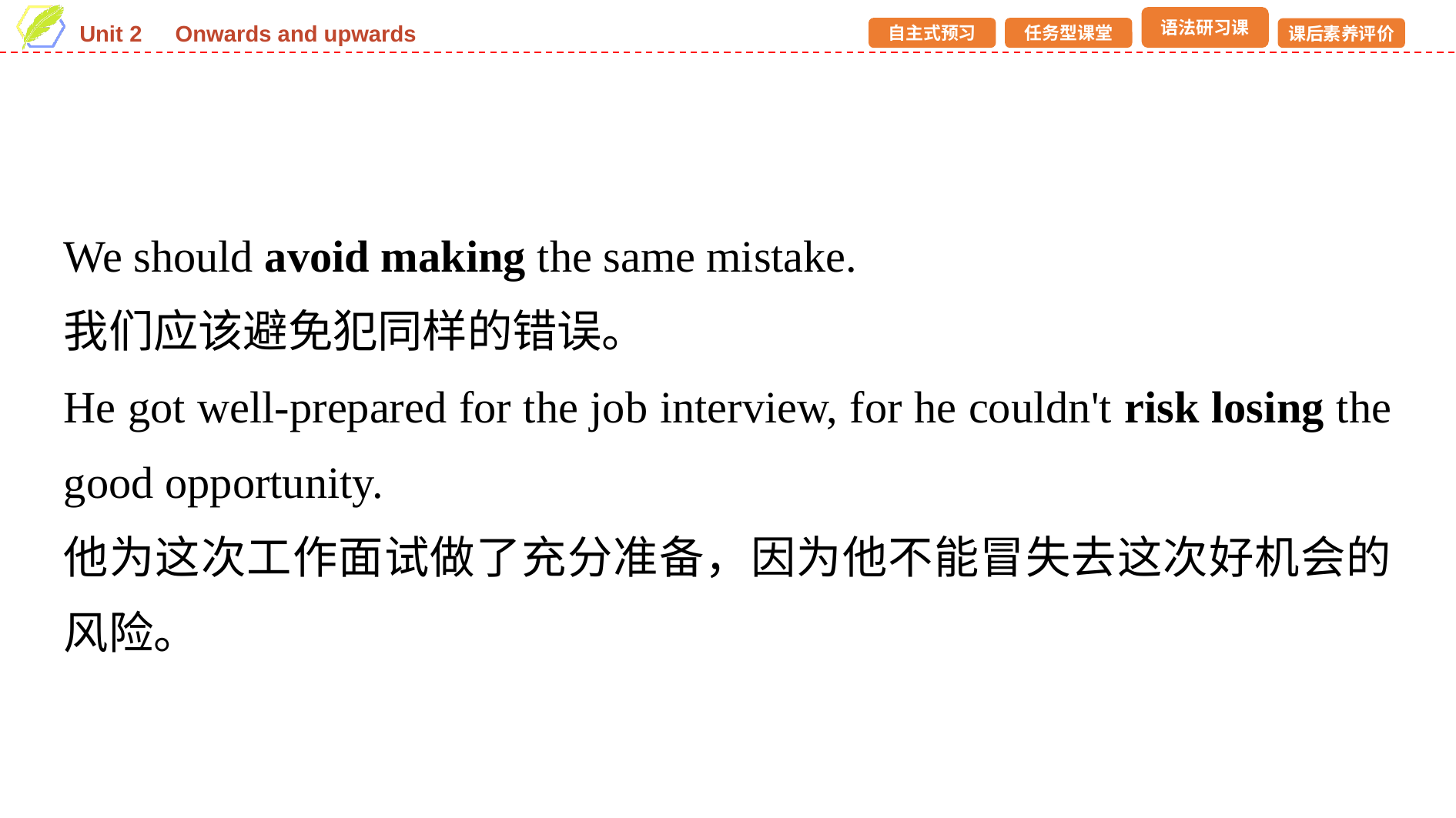

We should avoid making the same mistake.
我们应该避免犯同样的错误。
He got well-prepared for the job interview, for he couldn't risk losing the good opportunity.
他为这次工作面试做了充分准备，因为他不能冒失去这次好机会的风险。